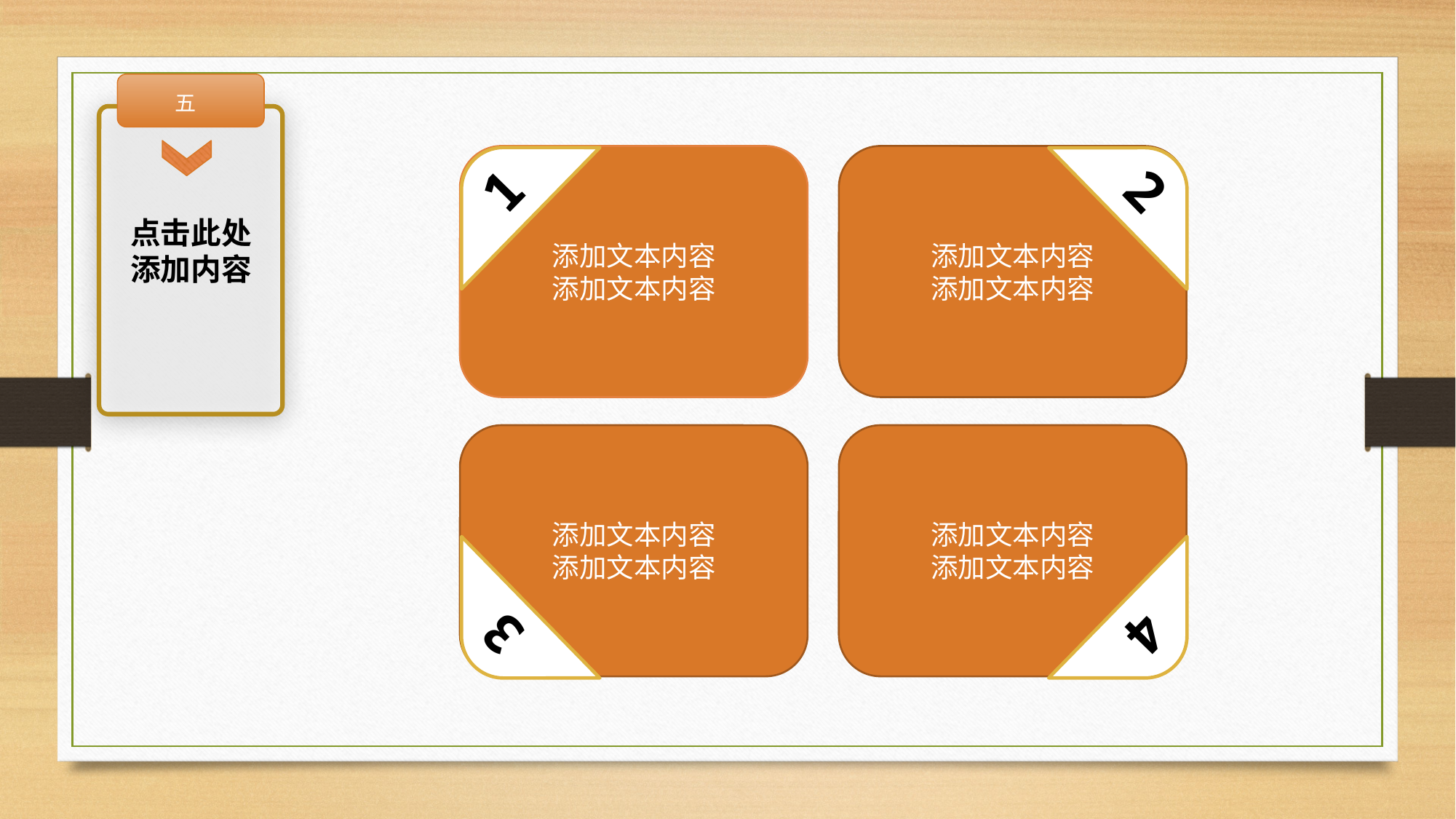

五
添加文本内容
添加文本内容
1
添加文本内容
添加文本内容
2

点击此处添加内容
添加文本内容
添加文本内容
3
添加文本内容
添加文本内容
4